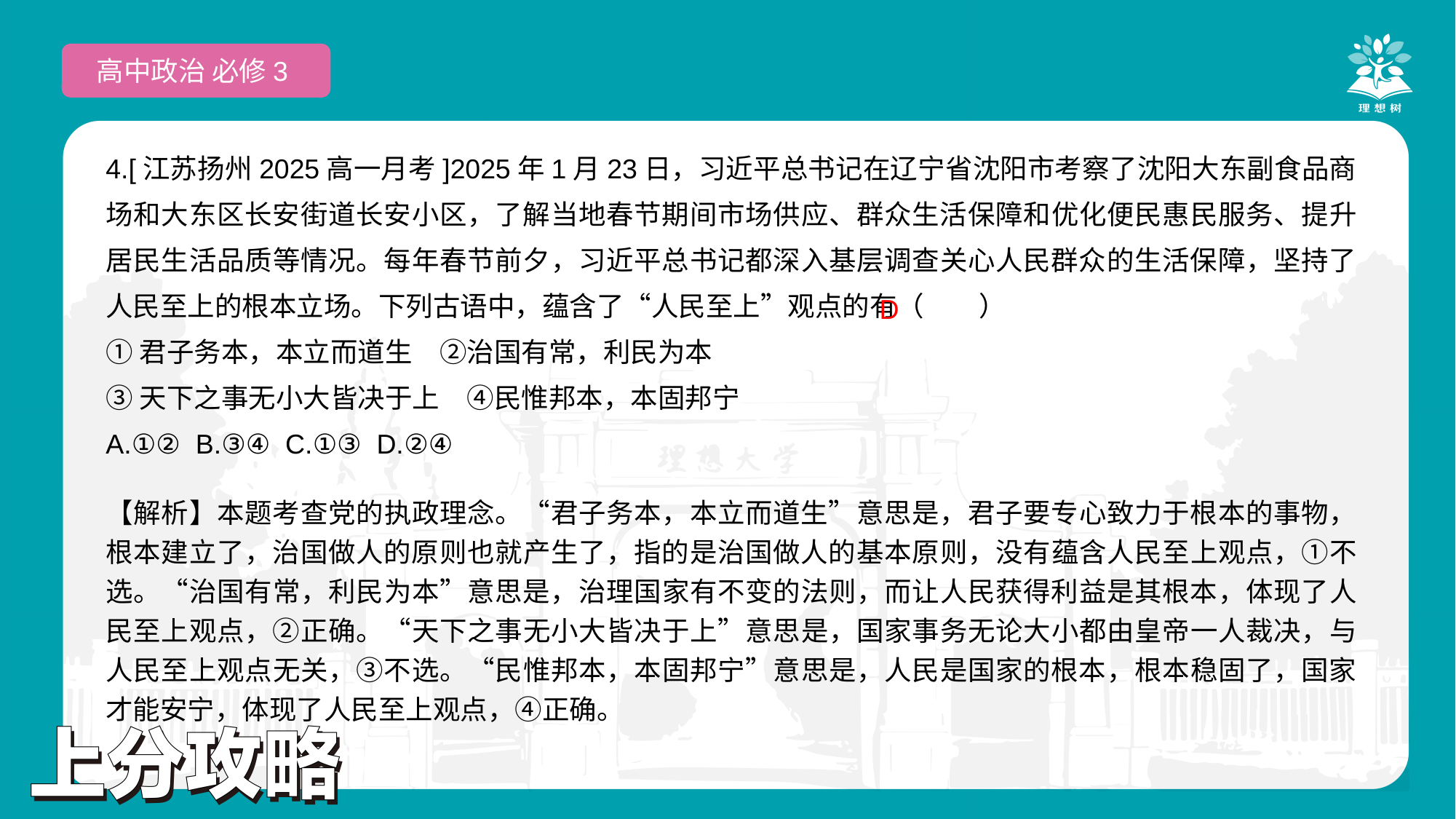

高中政治 必修3
4.[江苏扬州2025高一月考]2025年1月23日，习近平总书记在辽宁省沈阳市考察了沈阳大东副食品商场和大东区长安街道长安小区，了解当地春节期间市场供应、群众生活保障和优化便民惠民服务、提升居民生活品质等情况。每年春节前夕，习近平总书记都深入基层调查关心人民群众的生活保障，坚持了人民至上的根本立场。下列古语中，蕴含了“人民至上”观点的有（　　）
①君子务本，本立而道生　②治国有常，利民为本
③天下之事无小大皆决于上　④民惟邦本，本固邦宁
A.①②  B.③④  C.①③  D.②④
 D
【解析】本题考查党的执政理念。“君子务本，本立而道生”意思是，君子要专心致力于根本的事物，根本建立了，治国做人的原则也就产生了，指的是治国做人的基本原则，没有蕴含人民至上观点，①不选。“治国有常，利民为本”意思是，治理国家有不变的法则，而让人民获得利益是其根本，体现了人民至上观点，②正确。“天下之事无小大皆决于上”意思是，国家事务无论大小都由皇帝一人裁决，与人民至上观点无关，③不选。“民惟邦本，本固邦宁”意思是，人民是国家的根本，根本稳固了，国家才能安宁，体现了人民至上观点，④正确。